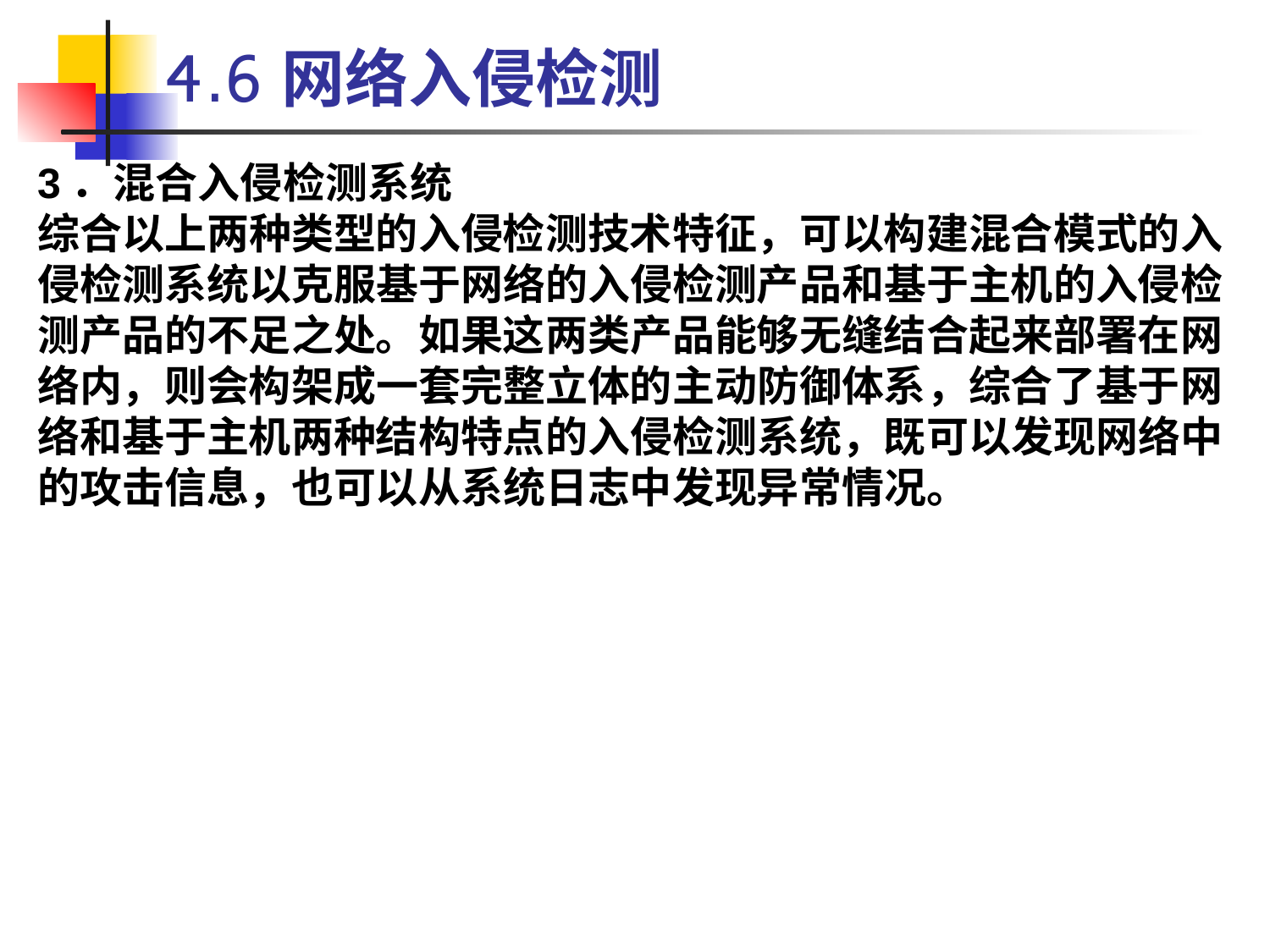

4.6网络入侵检测
3．混合入侵检测系统
综合以上两种类型的入侵检测技术特征，可以构建混合模式的入侵检测系统以克服基于网络的入侵检测产品和基于主机的入侵检测产品的不足之处。如果这两类产品能够无缝结合起来部署在网络内，则会构架成一套完整立体的主动防御体系，综合了基于网络和基于主机两种结构特点的入侵检测系统，既可以发现网络中的攻击信息，也可以从系统日志中发现异常情况。